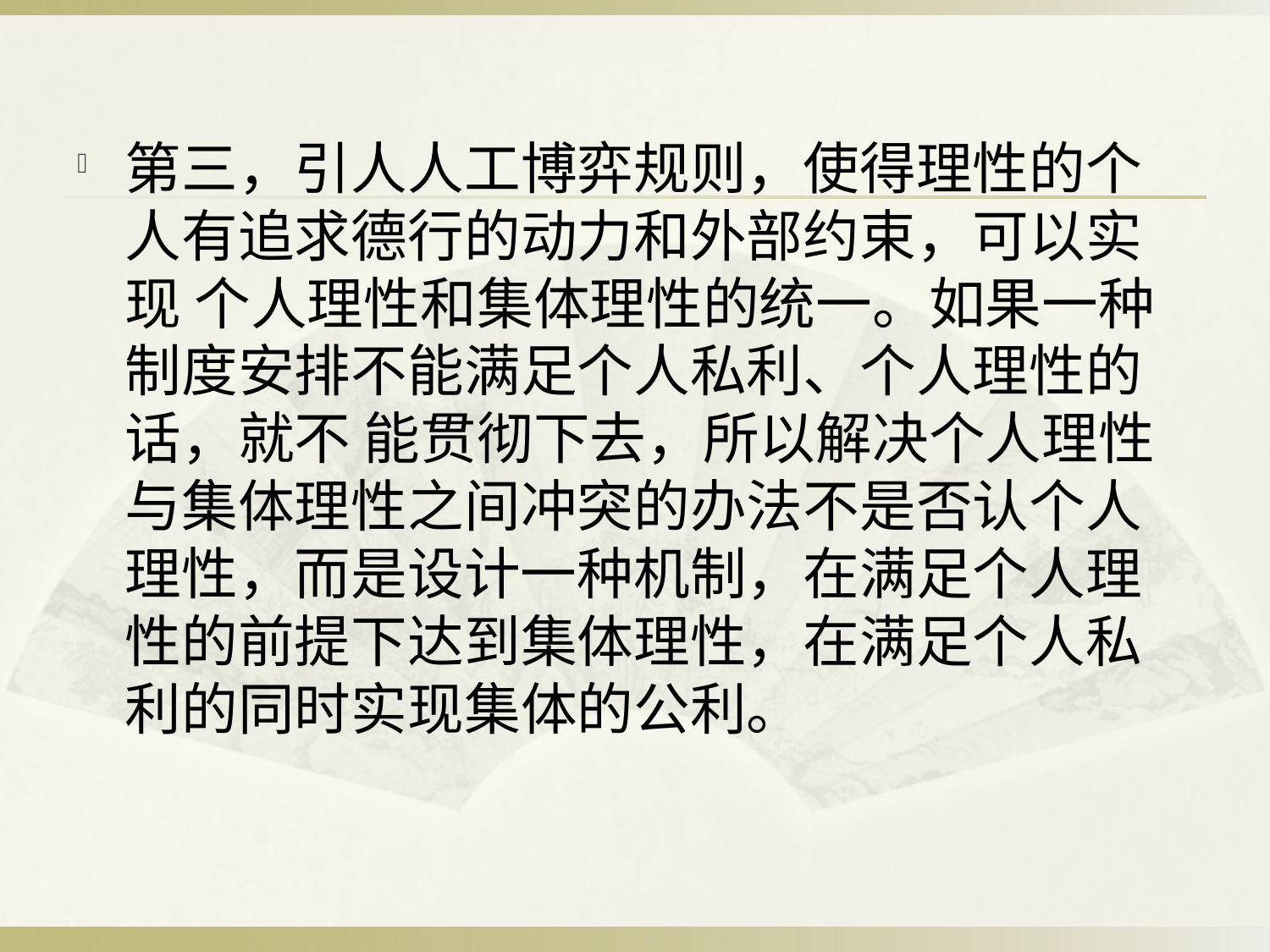

第三，引人人工博弈规则，使得理性的个人有追求德行的动力和外部约束，可以实现 个人理性和集体理性的统一。如果一种制度安排不能满足个人私利、个人理性的话，就不 能贯彻下去，所以解决个人理性与集体理性之间冲突的办法不是否认个人理性，而是设计一种机制，在满足个人理性的前提下达到集体理性，在满足个人私利的同时实现集体的公利。